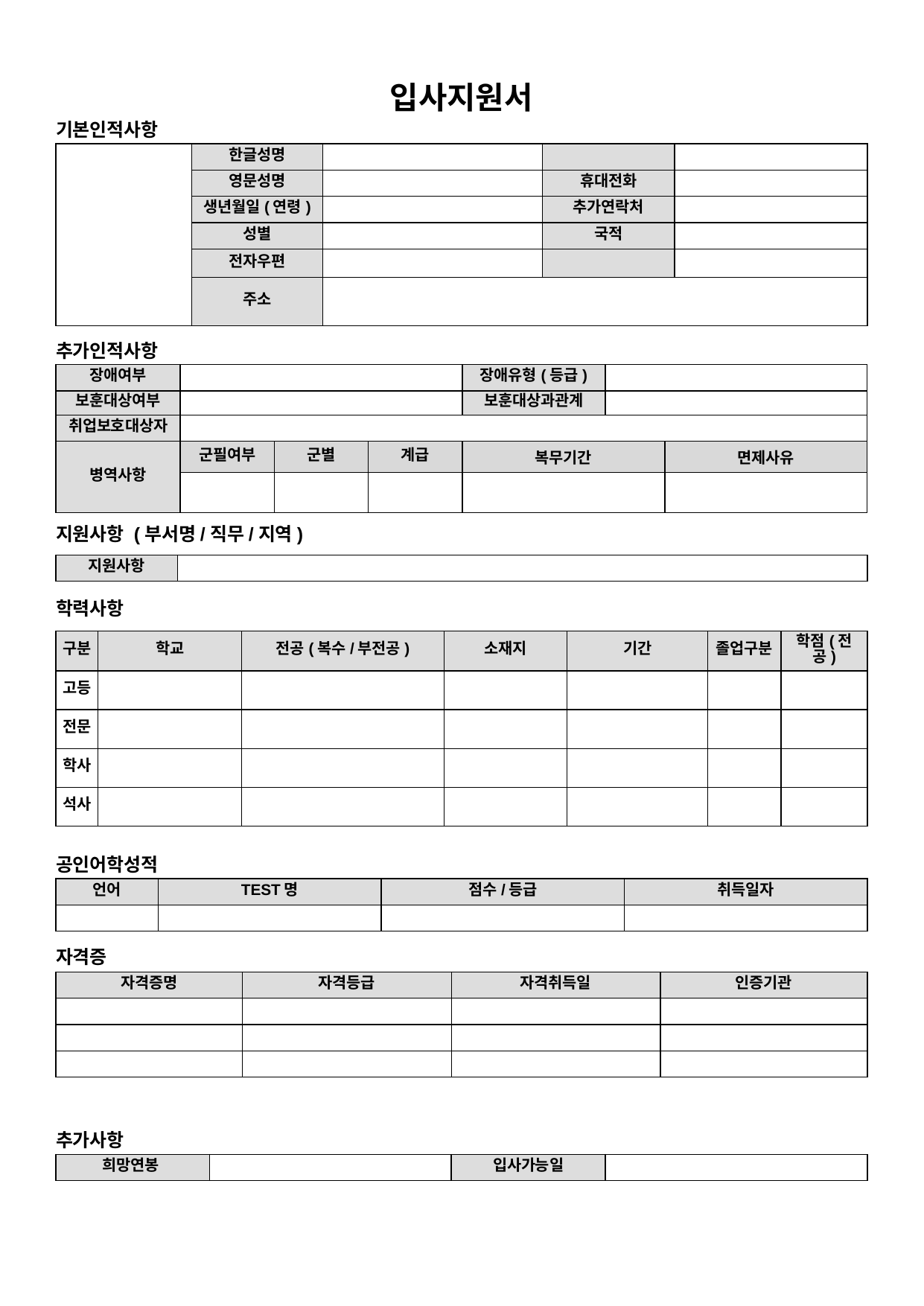

입사지원서
기본인적사항
|  | 한글성명 |  |  |  |
| --- | --- | --- | --- | --- |
|  | 영문성명 |  | 휴대전화 |  |
|  | 생년월일(연령) |  | 추가연락처 |  |
|  | 성별 |  | 국적 |  |
|  | 전자우편 |  |  |  |
|  | 주소 |  |  |  |
| 사진 |
| --- |
추가인적사항
| 장애여부 |  |  |  | 장애유형(등급) |  |  |
| --- | --- | --- | --- | --- | --- | --- |
| 보훈대상여부 |  |  |  | 보훈대상과관계 |  |  |
| 취업보호대상자 |  |  |  |  |  |  |
| 병역사항 | 군필여부 | 군별 | 계급 | 복무기간 |  | 면제사유 |
|  |  |  |  |  |  |  |
지원사항 (부서명/직무/지역)
| 지원사항 |  |
| --- | --- |
학력사항
| 구분 | 학교 | 전공(복수/부전공) | 소재지 | 기간 | 졸업구분 | 학점(전공) |
| --- | --- | --- | --- | --- | --- | --- |
| 고등 |  |  |  |  |  |  |
| 전문 |  |  |  |  |  |  |
| 학사 |  |  |  |  |  |  |
| 석사 |  |  |  |  |  |  |
공인어학성적
| 언어 | TEST명 | 점수/등급 | 취득일자 |
| --- | --- | --- | --- |
|  |  |  |  |
자격증
| 자격증명 | 자격등급 | 자격취득일 | 인증기관 |
| --- | --- | --- | --- |
|  |  |  |  |
|  |  |  |  |
|  |  |  |  |
추가사항
| 희망연봉 |  | 입사가능일 |  |
| --- | --- | --- | --- |